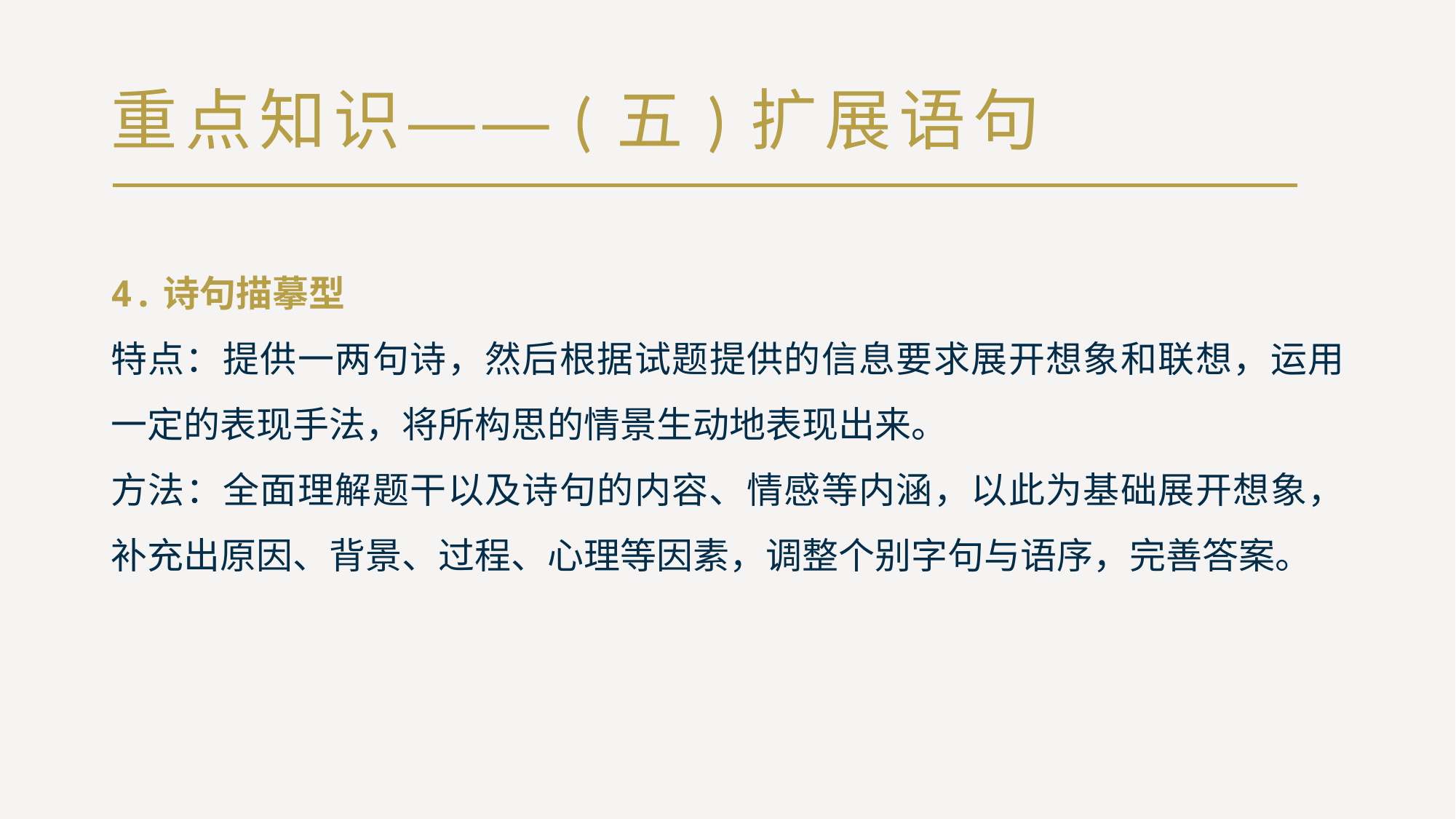

# 重点知识——(五)扩展语句
4.诗句描摹型
特点：提供一两句诗，然后根据试题提供的信息要求展开想象和联想，运用一定的表现手法，将所构思的情景生动地表现出来。
方法：全面理解题干以及诗句的内容、情感等内涵，以此为基础展开想象，补充出原因、背景、过程、心理等因素，调整个别字句与语序，完善答案。